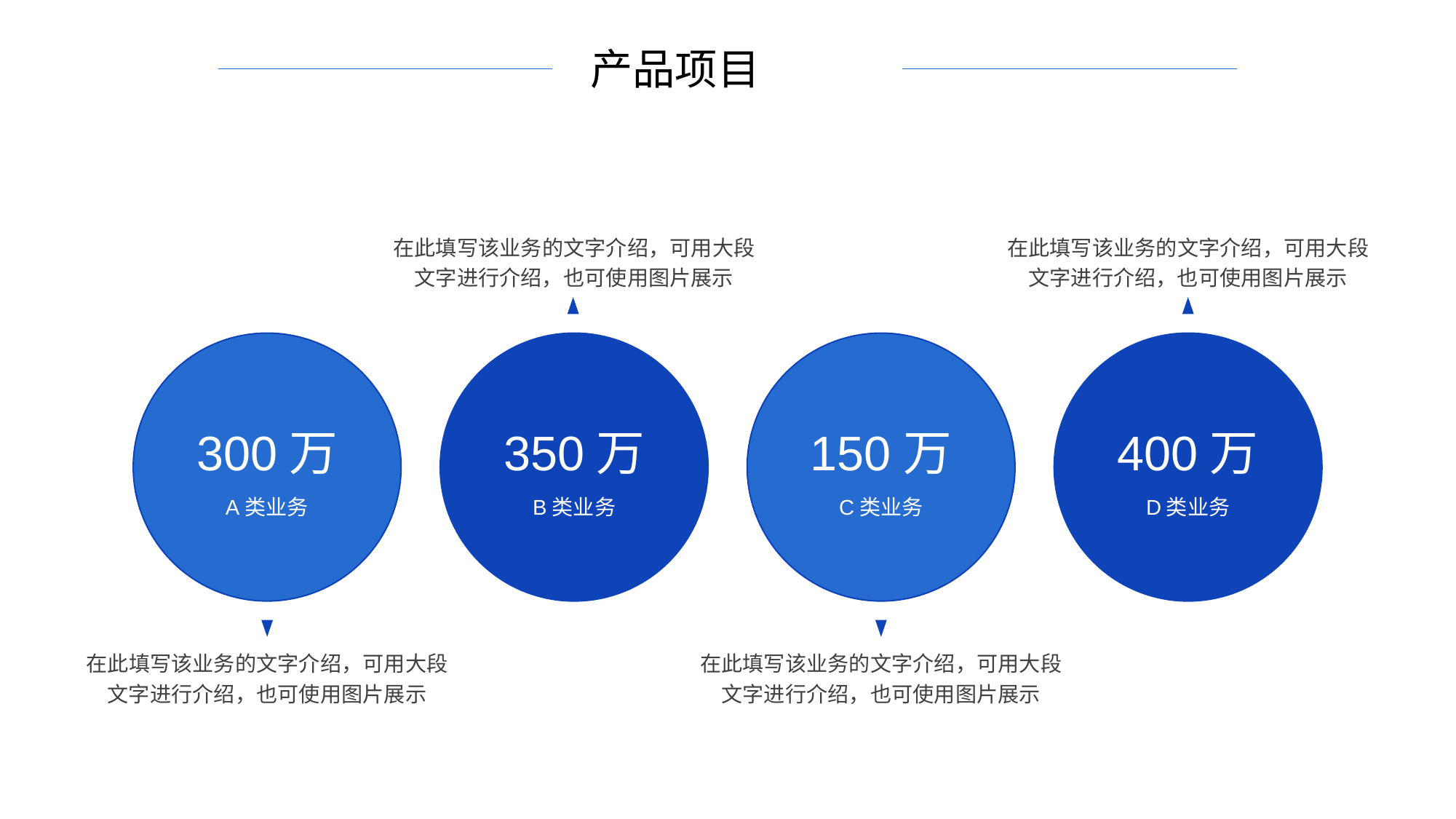

产品项目
在此填写该业务的文字介绍，可用大段文字进行介绍，也可使用图片展示
在此填写该业务的文字介绍，可用大段文字进行介绍，也可使用图片展示

300万
350万
150万
400万
A类业务
B类业务
C类业务
D类业务

在此填写该业务的文字介绍，可用大段文字进行介绍，也可使用图片展示
在此填写该业务的文字介绍，可用大段文字进行介绍，也可使用图片展示